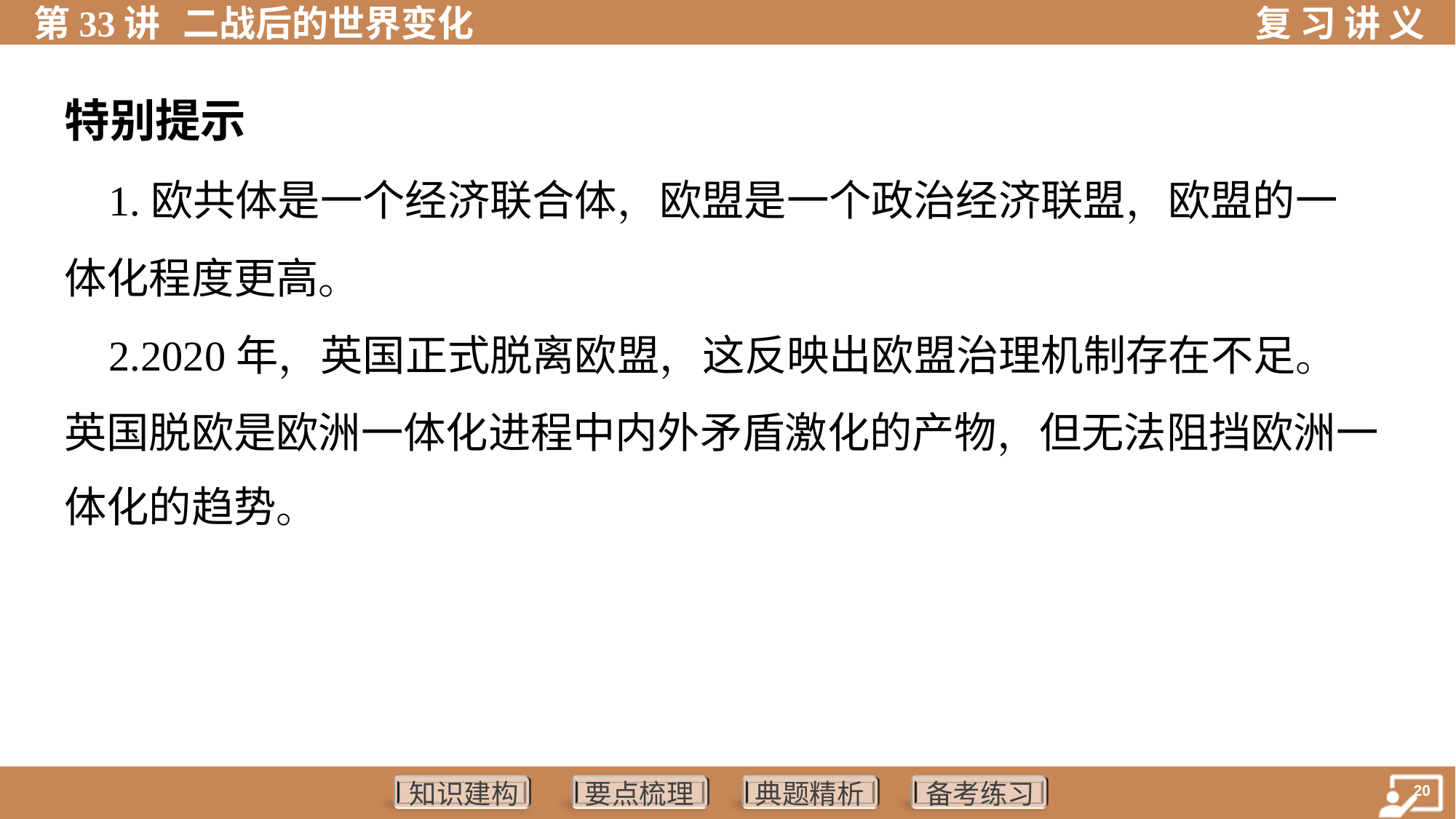

特别提示
    1.欧共体是一个经济联合体，欧盟是一个政治经济联盟，欧盟的一
体化程度更高。
    2.2020年，英国正式脱离欧盟，这反映出欧盟治理机制存在不足。
英国脱欧是欧洲一体化进程中内外矛盾激化的产物，但无法阻挡欧洲一
体化的趋势。